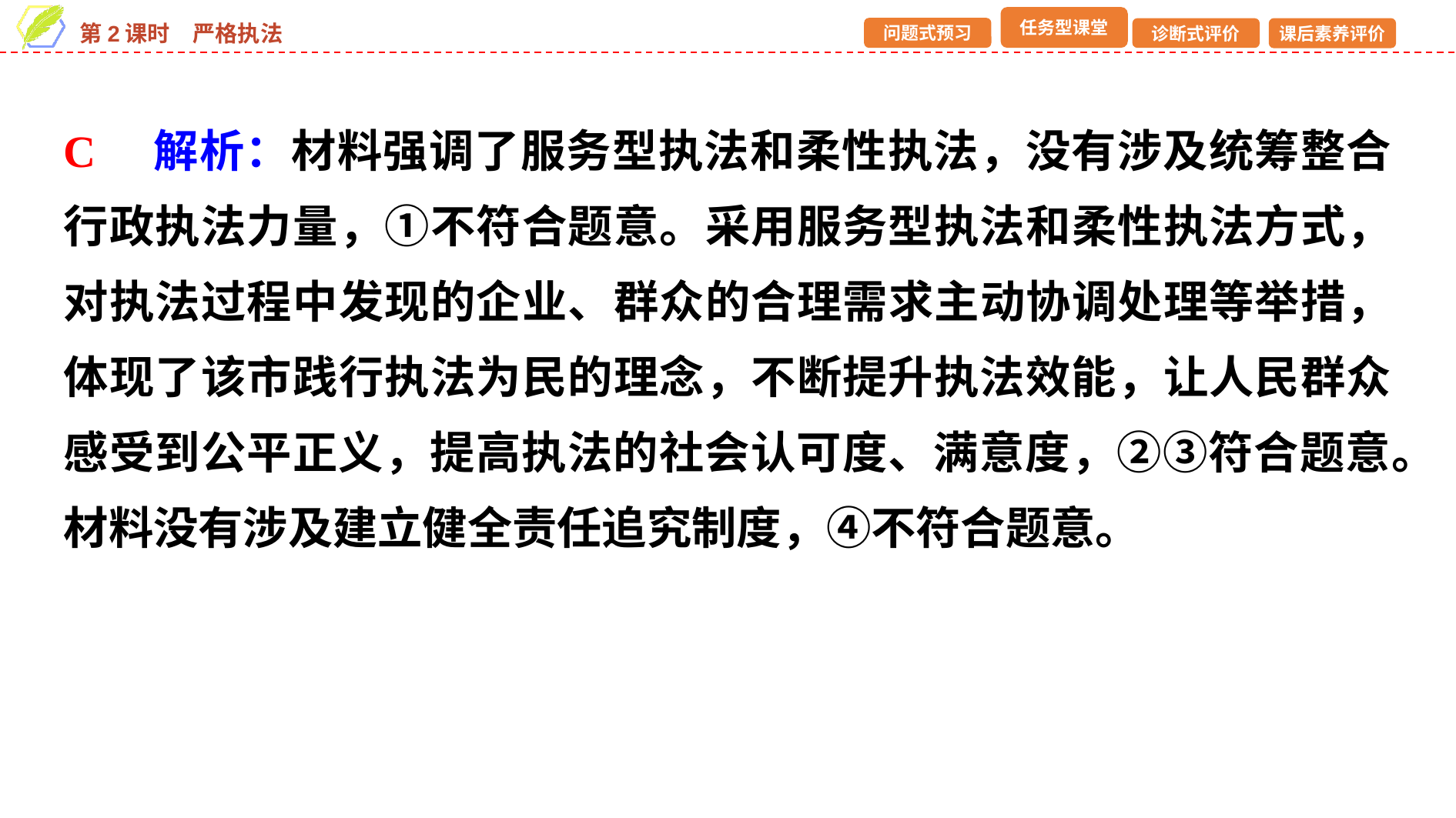

C　解析：材料强调了服务型执法和柔性执法，没有涉及统筹整合行政执法力量，①不符合题意。采用服务型执法和柔性执法方式，对执法过程中发现的企业、群众的合理需求主动协调处理等举措，体现了该市践行执法为民的理念，不断提升执法效能，让人民群众感受到公平正义，提高执法的社会认可度、满意度，②③符合题意。材料没有涉及建立健全责任追究制度，④不符合题意。